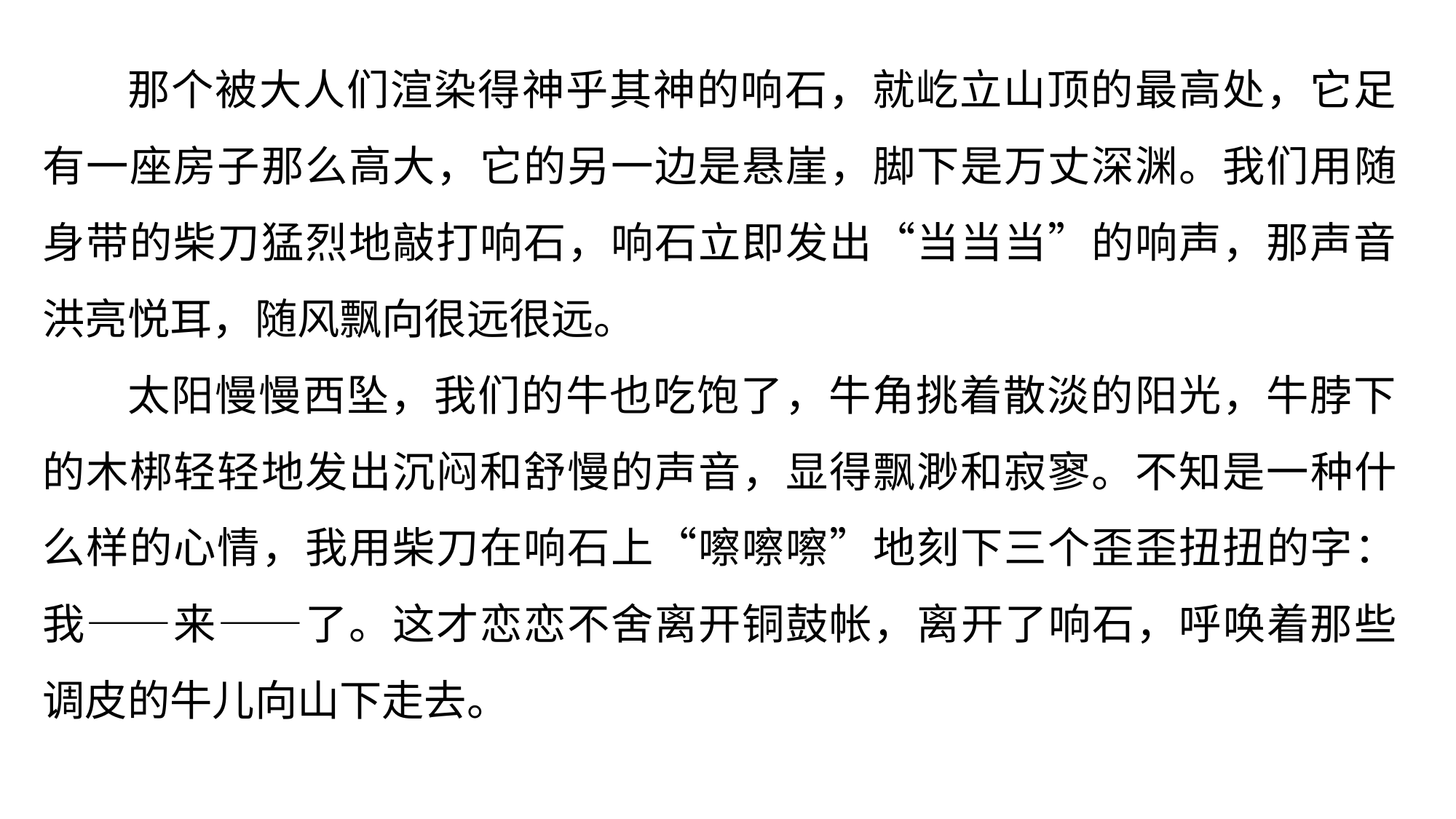

那个被大人们渲染得神乎其神的响石，就屹立山顶的最高处，它足有一座房子那么高大，它的另一边是悬崖，脚下是万丈深渊。我们用随身带的柴刀猛烈地敲打响石，响石立即发出“当当当”的响声，那声音洪亮悦耳，随风飘向很远很远。
太阳慢慢西坠，我们的牛也吃饱了，牛角挑着散淡的阳光，牛脖下的木梆轻轻地发出沉闷和舒慢的声音，显得飘渺和寂寥。不知是一种什么样的心情，我用柴刀在响石上“嚓嚓嚓”地刻下三个歪歪扭扭的字：我——来——了。这才恋恋不舍离开铜鼓帐，离开了响石，呼唤着那些调皮的牛儿向山下走去。